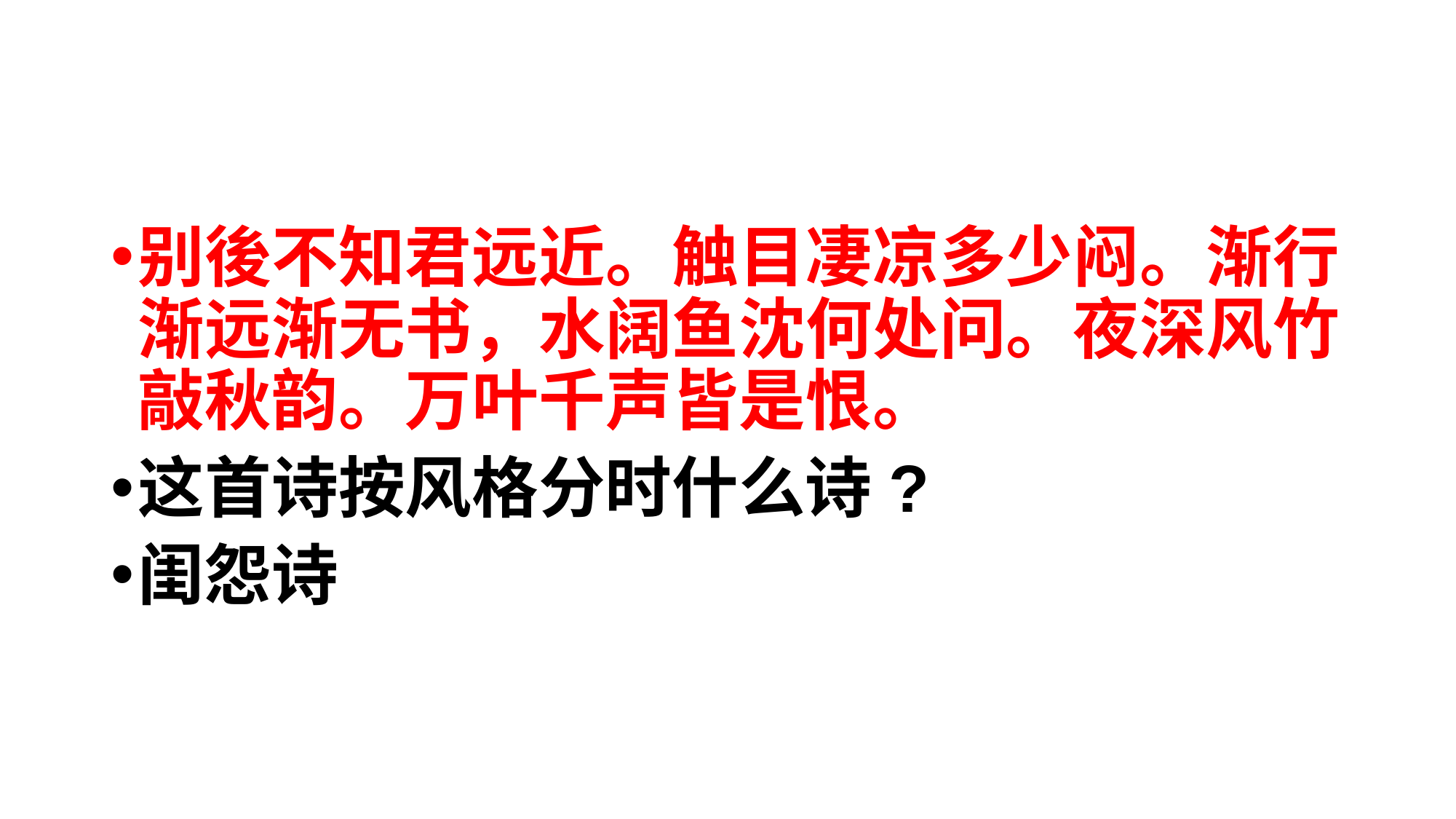

#
别後不知君远近。触目凄凉多少闷。渐行渐远渐无书，水阔鱼沈何处问。夜深风竹敲秋韵。万叶千声皆是恨。
这首诗按风格分时什么诗?
闺怨诗